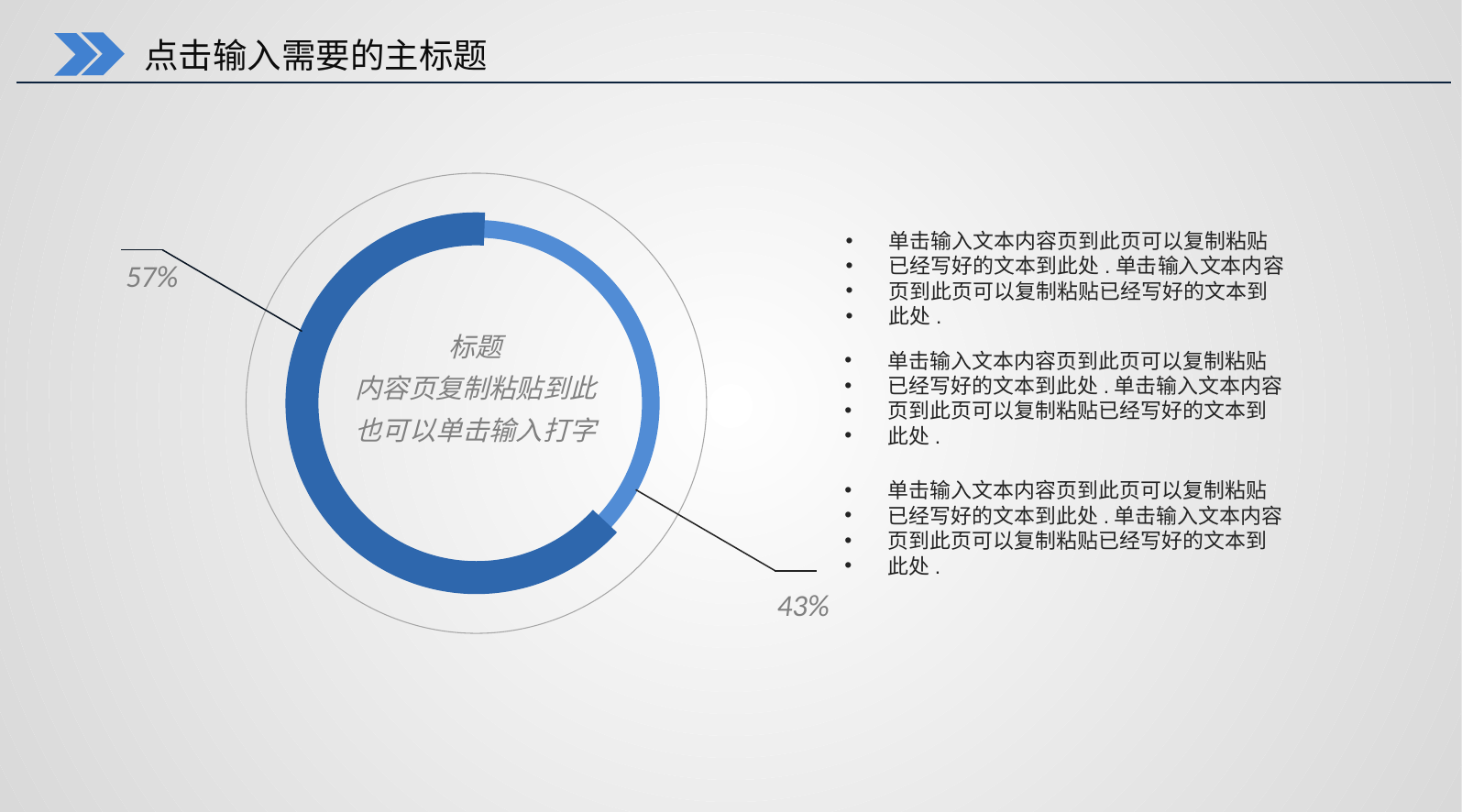

点击输入需要的主标题

单击输入文本内容页到此页可以复制粘贴
已经写好的文本到此处.单击输入文本内容
页到此页可以复制粘贴已经写好的文本到
此处.

57%
标题
内容页复制粘贴到此
也可以单击输入打字
单击输入文本内容页到此页可以复制粘贴
已经写好的文本到此处.单击输入文本内容
页到此页可以复制粘贴已经写好的文本到
此处.

单击输入文本内容页到此页可以复制粘贴
已经写好的文本到此处.单击输入文本内容
页到此页可以复制粘贴已经写好的文本到
此处.

43%